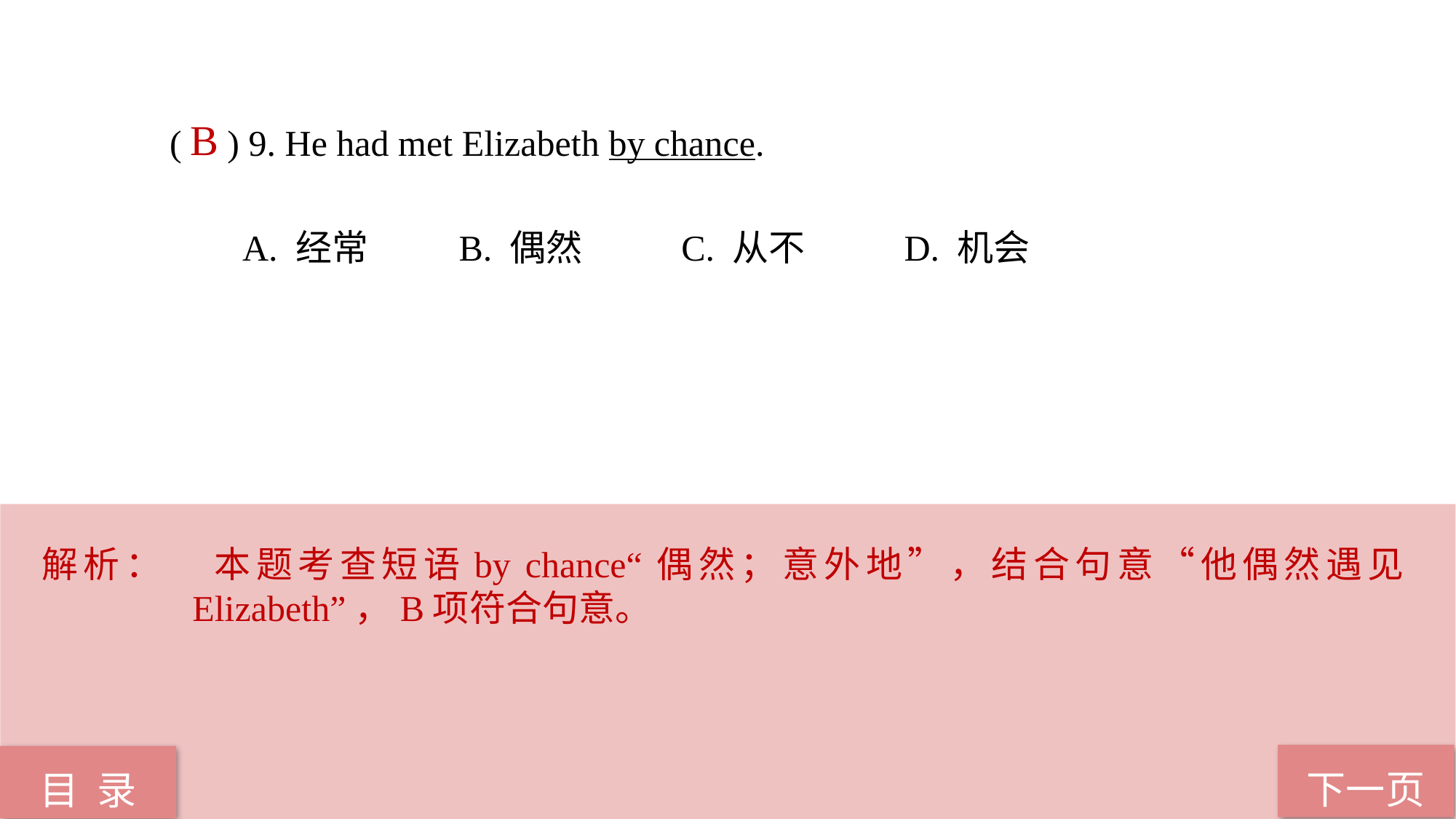

(     ) 9. He had met Elizabeth by chance.

        A. 经常          B. 偶然           C. 从不           D. 机会
B
解析：	本题考查短语by chance“偶然；意外地”，结合句意“他偶然遇见Elizabeth”，B项符合句意。